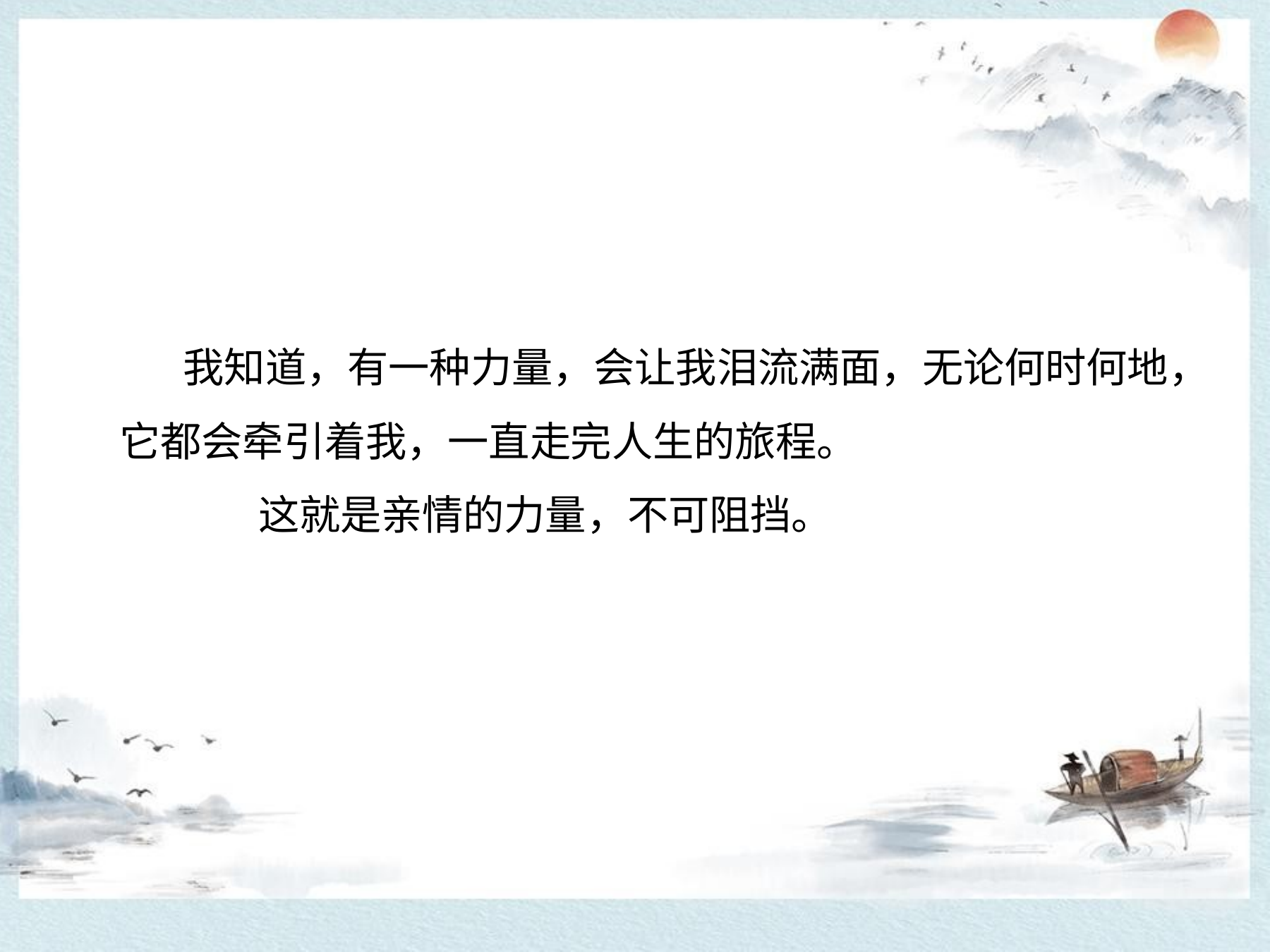

我知道，有一种力量，会让我泪流满面，无论何时何地，  它都会牵引着我，一直走完人生的旅程。
这就是亲情的力量，不可阻挡。